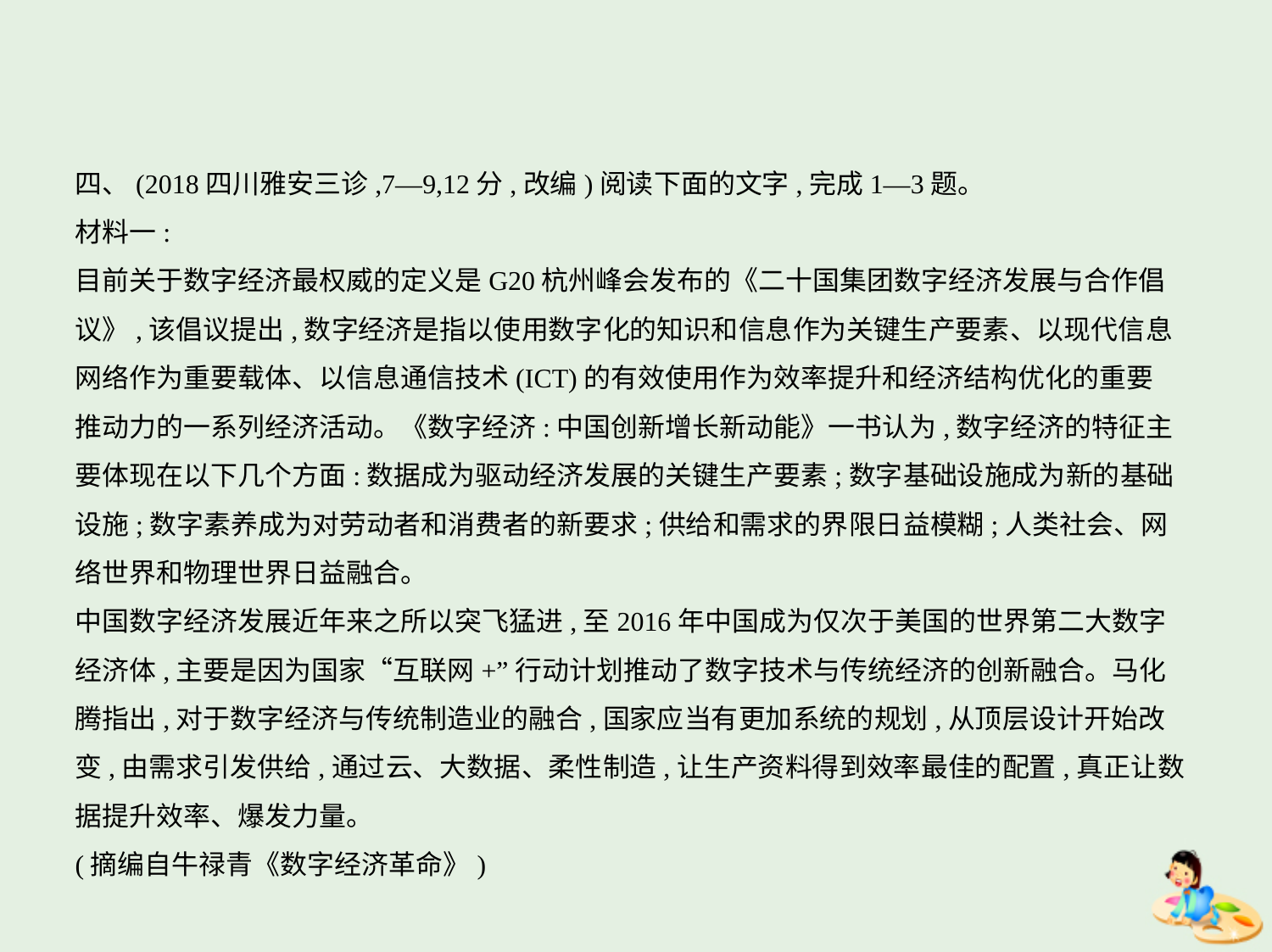

四、(2018四川雅安三诊,7—9,12分,改编)阅读下面的文字,完成1—3题。
材料一:
目前关于数字经济最权威的定义是G20杭州峰会发布的《二十国集团数字经济发展与合作倡
议》,该倡议提出,数字经济是指以使用数字化的知识和信息作为关键生产要素、以现代信息
网络作为重要载体、以信息通信技术(ICT)的有效使用作为效率提升和经济结构优化的重要
推动力的一系列经济活动。《数字经济:中国创新增长新动能》一书认为,数字经济的特征主
要体现在以下几个方面:数据成为驱动经济发展的关键生产要素;数字基础设施成为新的基础
设施;数字素养成为对劳动者和消费者的新要求;供给和需求的界限日益模糊;人类社会、网
络世界和物理世界日益融合。
中国数字经济发展近年来之所以突飞猛进,至2016年中国成为仅次于美国的世界第二大数字
经济体,主要是因为国家“互联网+”行动计划推动了数字技术与传统经济的创新融合。马化
腾指出,对于数字经济与传统制造业的融合,国家应当有更加系统的规划,从顶层设计开始改
变,由需求引发供给,通过云、大数据、柔性制造,让生产资料得到效率最佳的配置,真正让数
据提升效率、爆发力量。
(摘编自牛禄青《数字经济革命》)